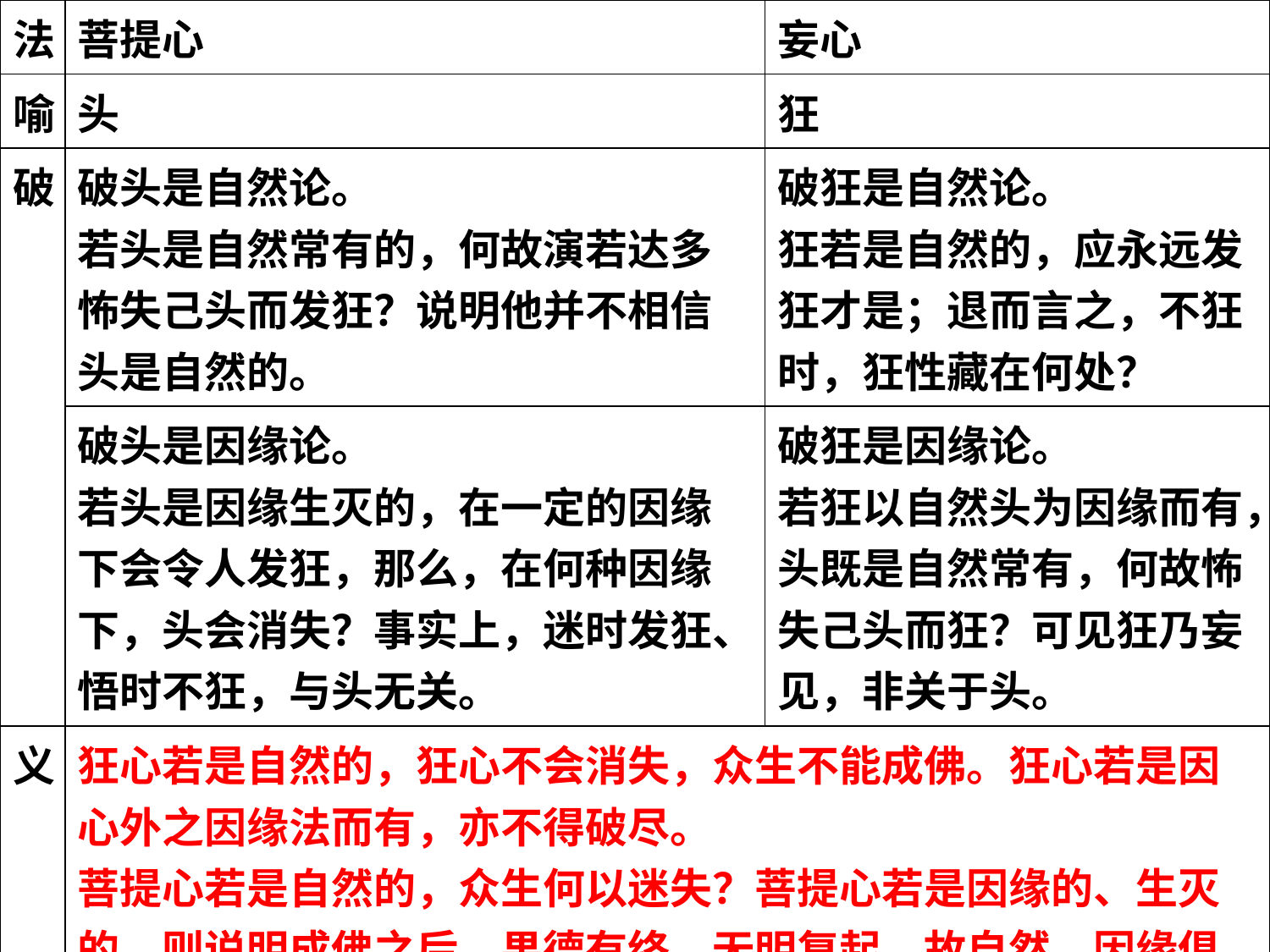

| 法 | 菩提心 | 妄心 |
| --- | --- | --- |
| 喻 | 头 | 狂 |
| 破 | 破头是自然论。 若头是自然常有的，何故演若达多怖失己头而发狂？说明他并不相信头是自然的。 | 破狂是自然论。 狂若是自然的，应永远发狂才是；退而言之，不狂时，狂性藏在何处？ |
|  | 破头是因缘论。 若头是因缘生灭的，在一定的因缘下会令人发狂，那么，在何种因缘下，头会消失？事实上，迷时发狂、悟时不狂，与头无关。 | 破狂是因缘论。 若狂以自然头为因缘而有，头既是自然常有，何故怖失己头而狂？可见狂乃妄见，非关于头。 |
| 义 | 狂心若是自然的，狂心不会消失，众生不能成佛。狂心若是因心外之因缘法而有，亦不得破尽。 菩提心若是自然的，众生何以迷失？菩提心若是因缘的、生灭的，则说明成佛之后，果德有终，无明复起。故自然、因缘俱是戏论。落实在功夫上，觉妄本空，当下即菩提，非妄外别有菩提。 |  |